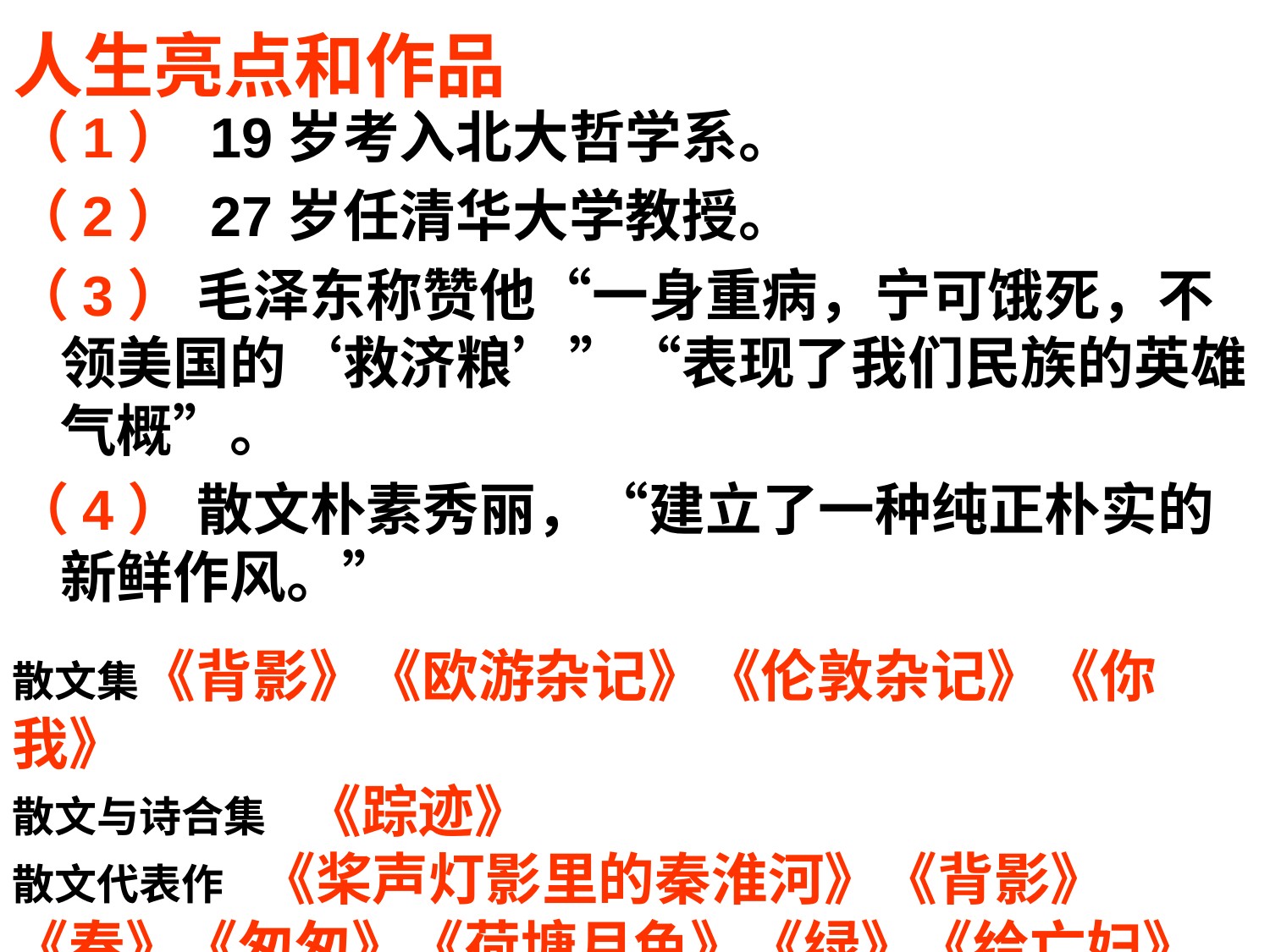

# 人生亮点和作品
（1） 19岁考入北大哲学系。
（2） 27岁任清华大学教授。
（3） 毛泽东称赞他“一身重病，宁可饿死，不领美国的‘救济粮’”“表现了我们民族的英雄气概”。
（4） 散文朴素秀丽，“建立了一种纯正朴实的新鲜作风。”
散文集《背影》《欧游杂记》《伦敦杂记》《你我》
散文与诗合集   《踪迹》
散文代表作   《桨声灯影里的秦淮河》《背影》
《春》《匆匆》《荷塘月色》《绿》《给亡妇》